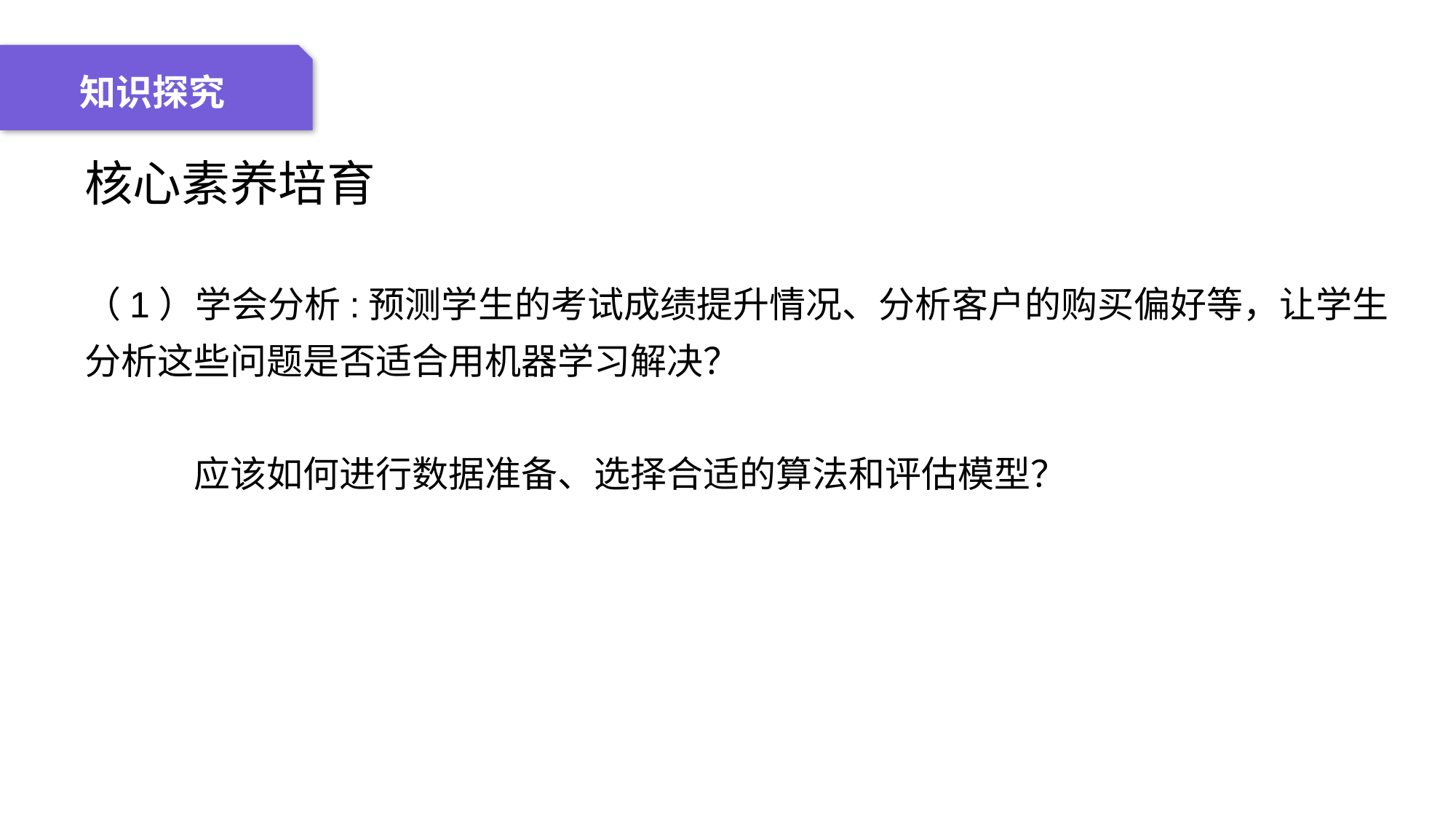

04 名词解释
01 准备过程
02 整体结构
03 重点说明
知识探究
核心素养培育

（1）学会分析:预测学生的考试成绩提升情况、分析客户的购买偏好等，让学生分析这些问题是否适合用机器学习解决？

应该如何进行数据准备、选择合适的算法和评估模型？